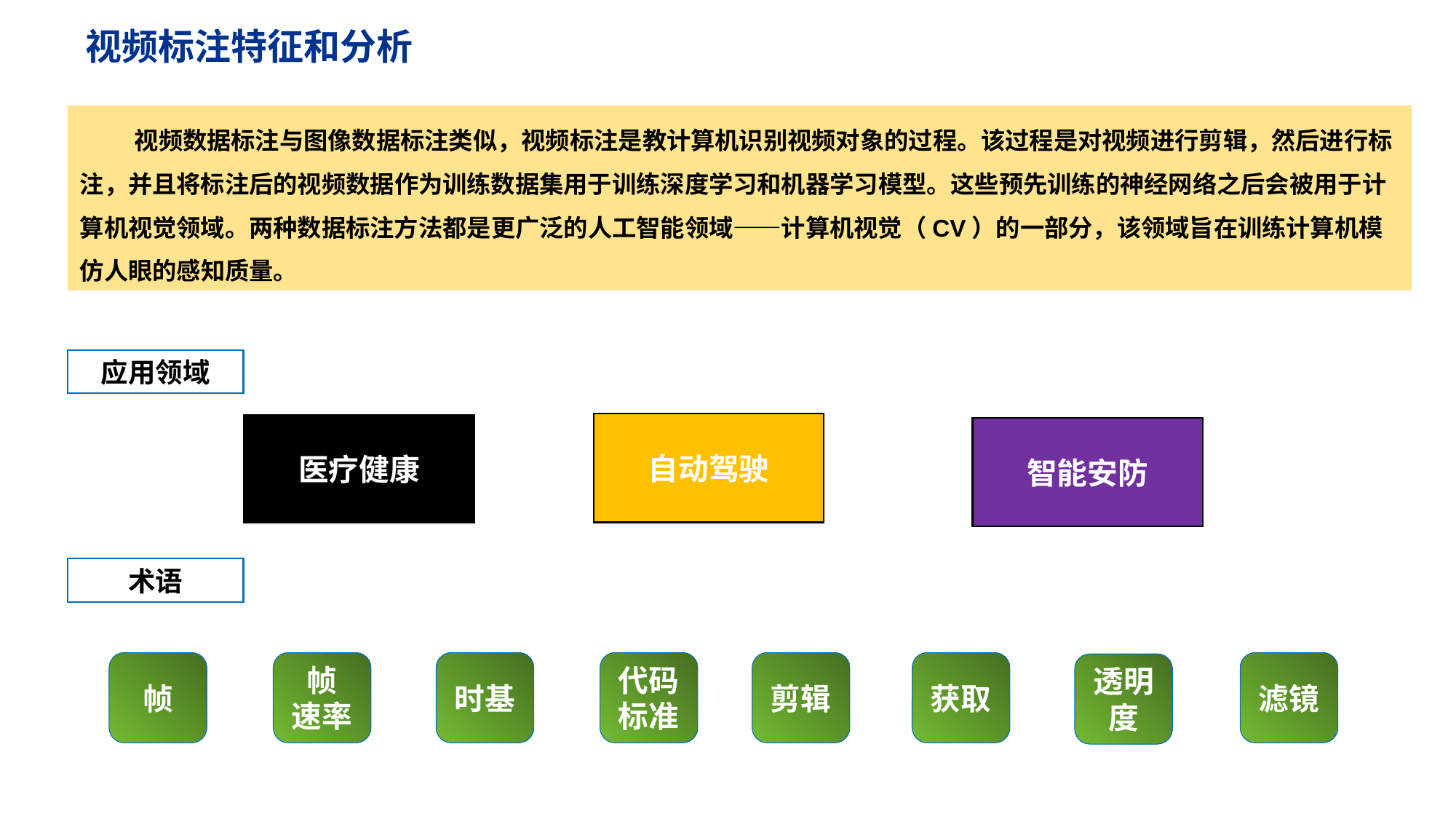

视频标注特征和分析
视频数据标注与图像数据标注类似，视频标注是教计算机识别视频对象的过程。该过程是对视频进行剪辑，然后进行标注，并且将标注后的视频数据作为训练数据集用于训练深度学习和机器学习模型。这些预先训练的神经网络之后会被用于计算机视觉领域。两种数据标注方法都是更广泛的人工智能领域——计算机视觉（CV）的一部分，该领域旨在训练计算机模仿人眼的感知质量。
应用领域
自动驾驶
医疗健康
智能安防
术语
帧
帧
速率
时基
代码标准
剪辑
获取
滤镜
透明度